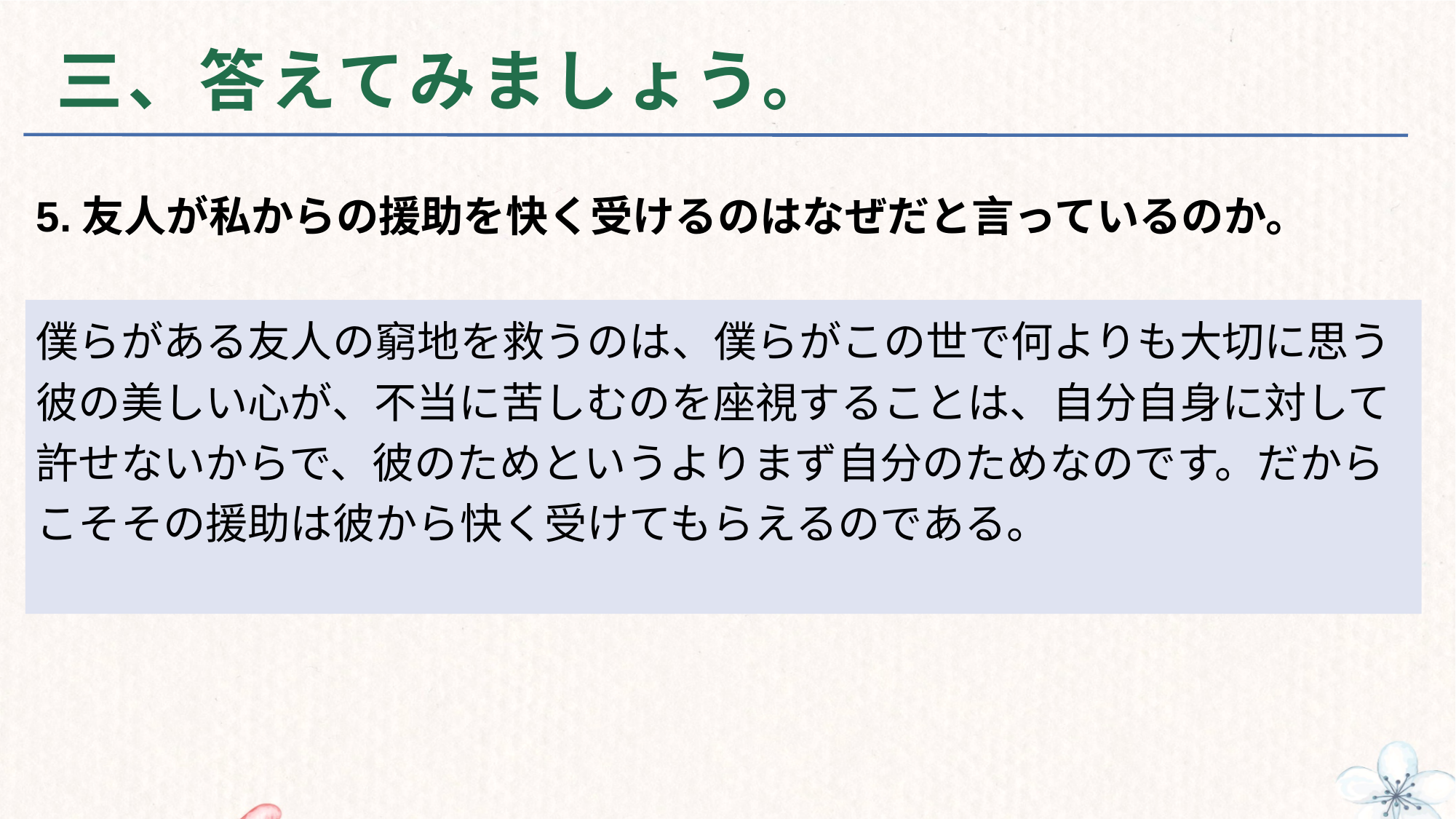

# 三、答えてみましょう。
5.友人が私からの援助を快く受けるのはなぜだと言っているのか。
僕らがある友人の窮地を救うのは、僕らがこの世で何よりも大切に思う彼の美しい心が、不当に苦しむのを座視することは、自分自身に対して許せないからで、彼のためというよりまず自分のためなのです。だからこそその援助は彼から快く受けてもらえるのである。